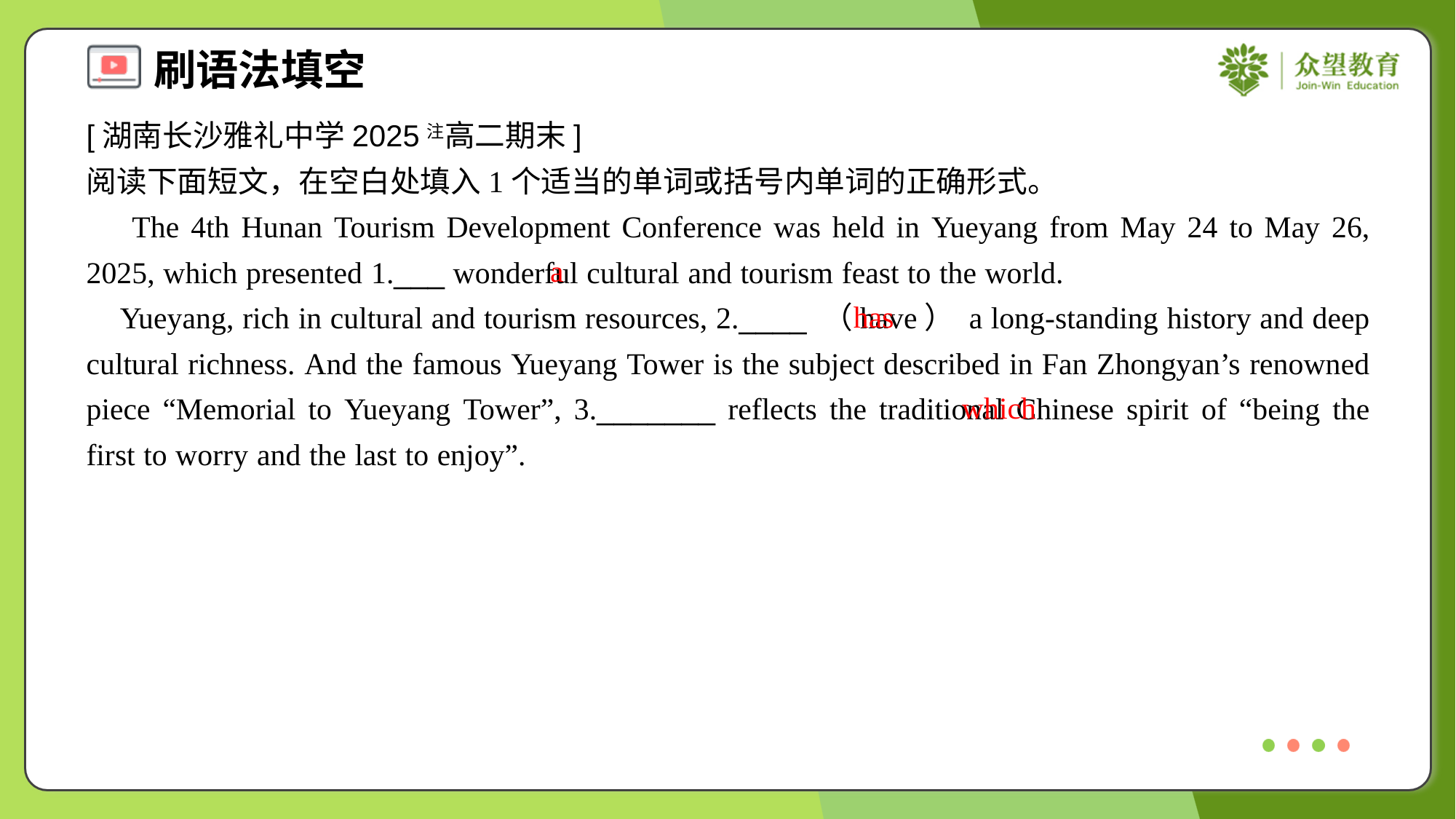

[湖南长沙雅礼中学2025注高二期末]
阅读下面短文，在空白处填入1个适当的单词或括号内单词的正确形式。
    The 4th Hunan Tourism Development Conference was held in Yueyang from May 24 to May 26, 2025, which presented 1.___ wonderful cultural and tourism feast to the world.
    Yueyang, rich in cultural and tourism resources, 2.____ （have） a long-standing history and deep cultural richness. And the famous Yueyang Tower is the subject described in Fan Zhongyan’s renowned piece “Memorial to Yueyang Tower”, 3._______ reflects the traditional Chinese spirit of “being the first to worry and the last to enjoy”.

a
has
which